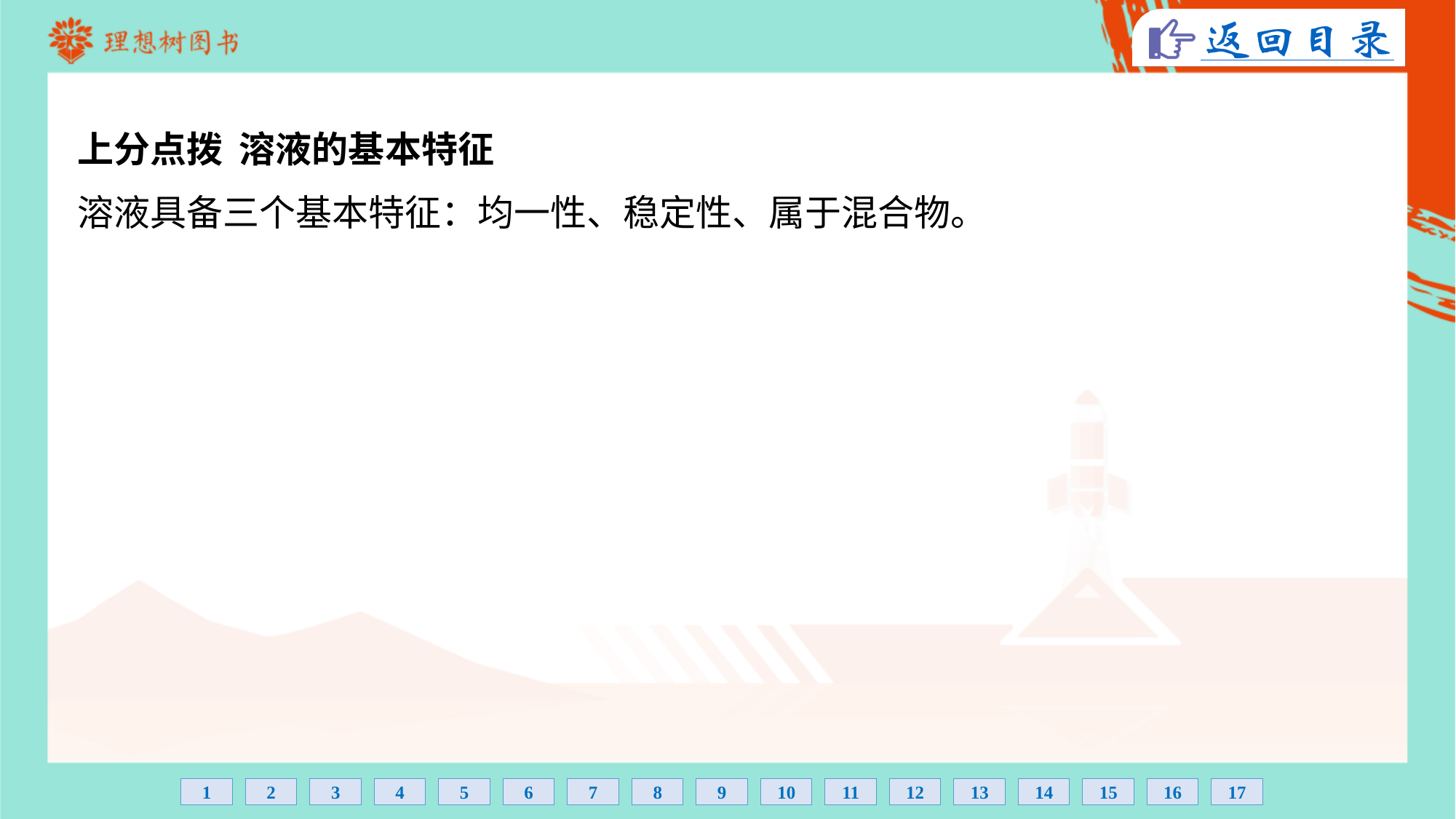

上分点拨  溶液的基本特征
溶液具备三个基本特征：均一性、稳定性、属于混合物。